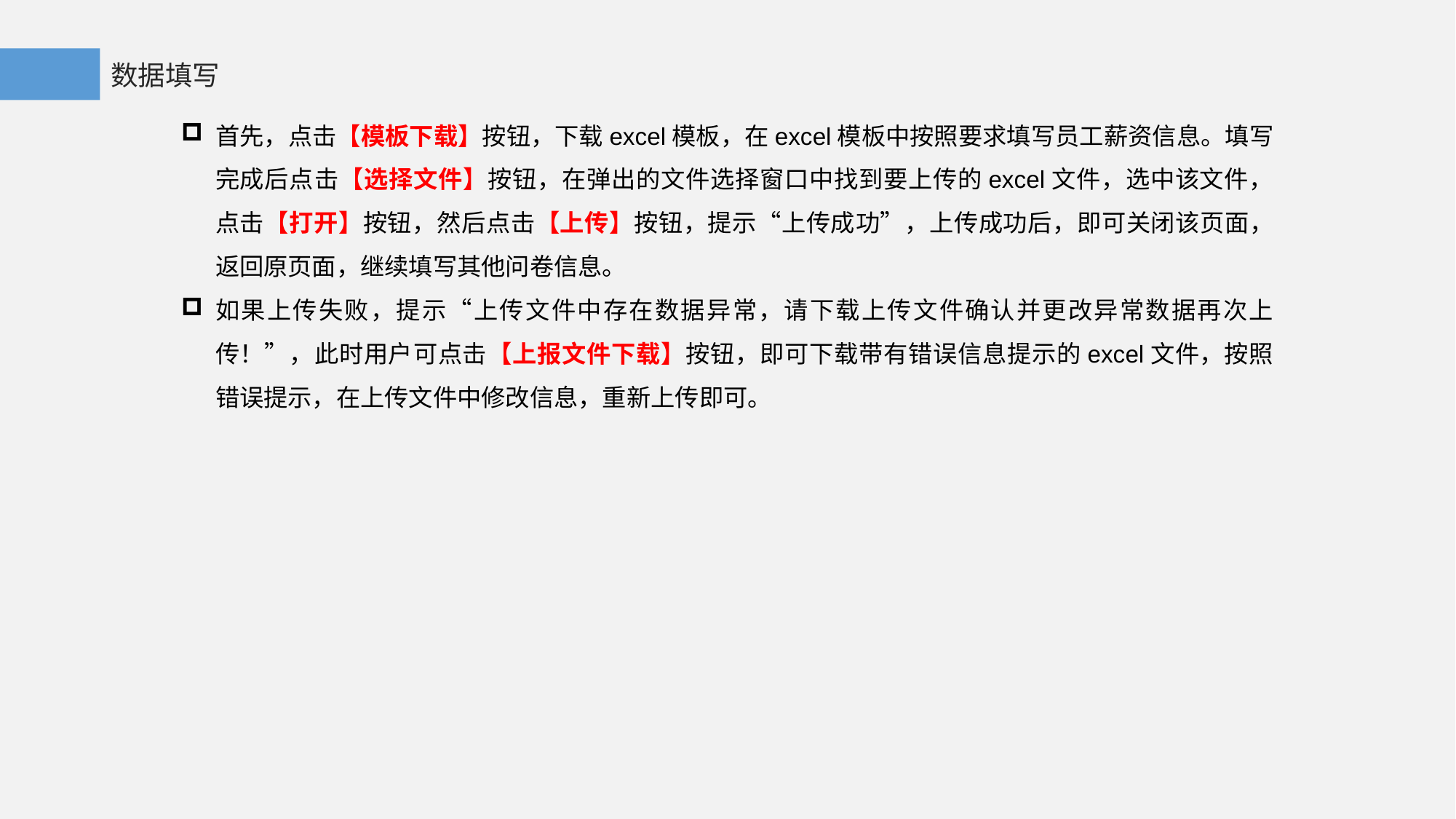

数据填写
首先，点击【模板下载】按钮，下载excel模板，在excel模板中按照要求填写员工薪资信息。填写完成后点击【选择文件】按钮，在弹出的文件选择窗口中找到要上传的excel文件，选中该文件，点击【打开】按钮，然后点击【上传】按钮，提示“上传成功”，上传成功后，即可关闭该页面，返回原页面，继续填写其他问卷信息。
如果上传失败，提示“上传文件中存在数据异常，请下载上传文件确认并更改异常数据再次上传！”，此时用户可点击【上报文件下载】按钮，即可下载带有错误信息提示的excel文件，按照错误提示，在上传文件中修改信息，重新上传即可。

79